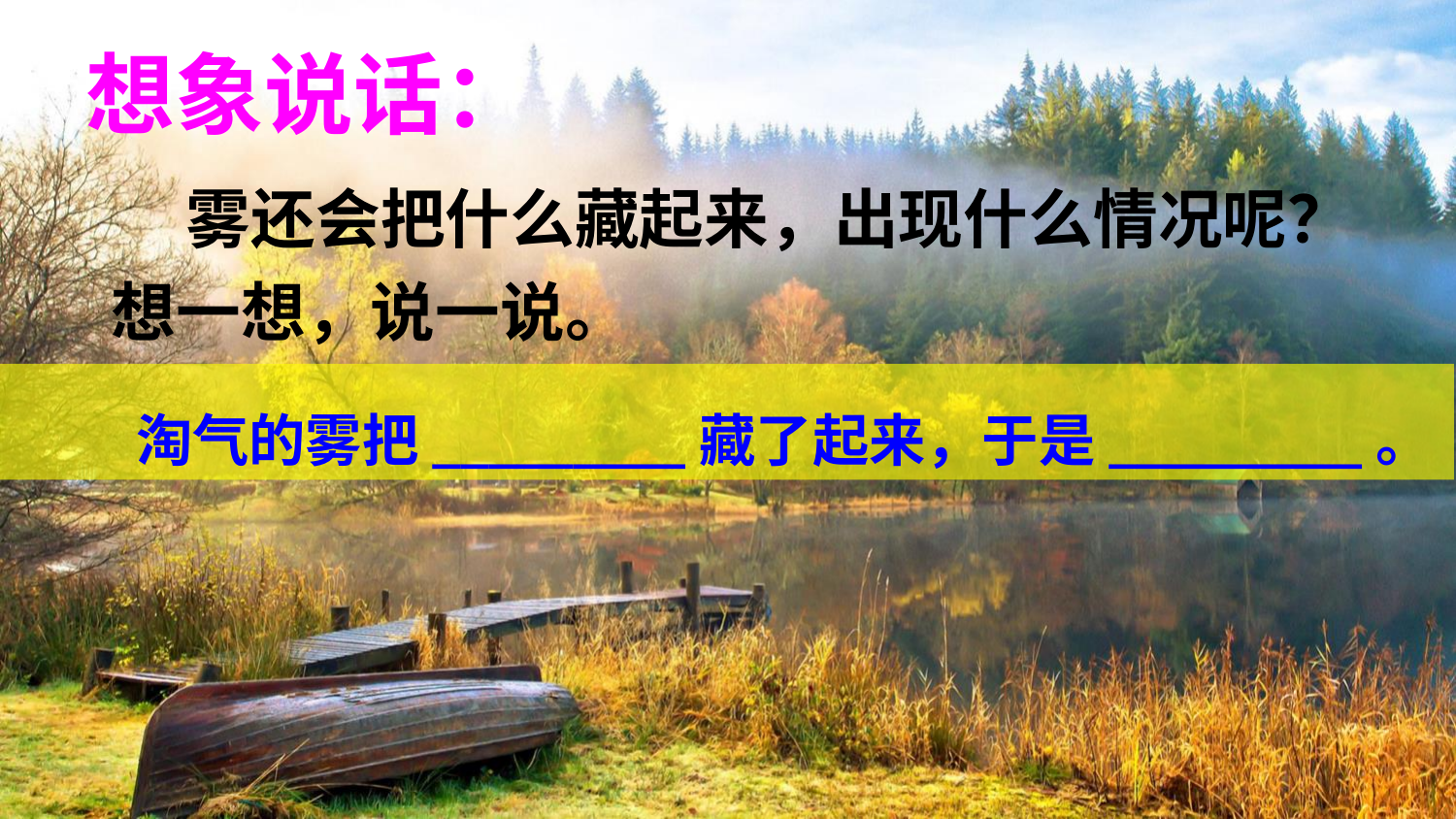

想象说话：
    雾还会把什么藏起来，出现什么情况呢？想一想，说一说。
        淘气的雾把_________藏了起来，于是_________。